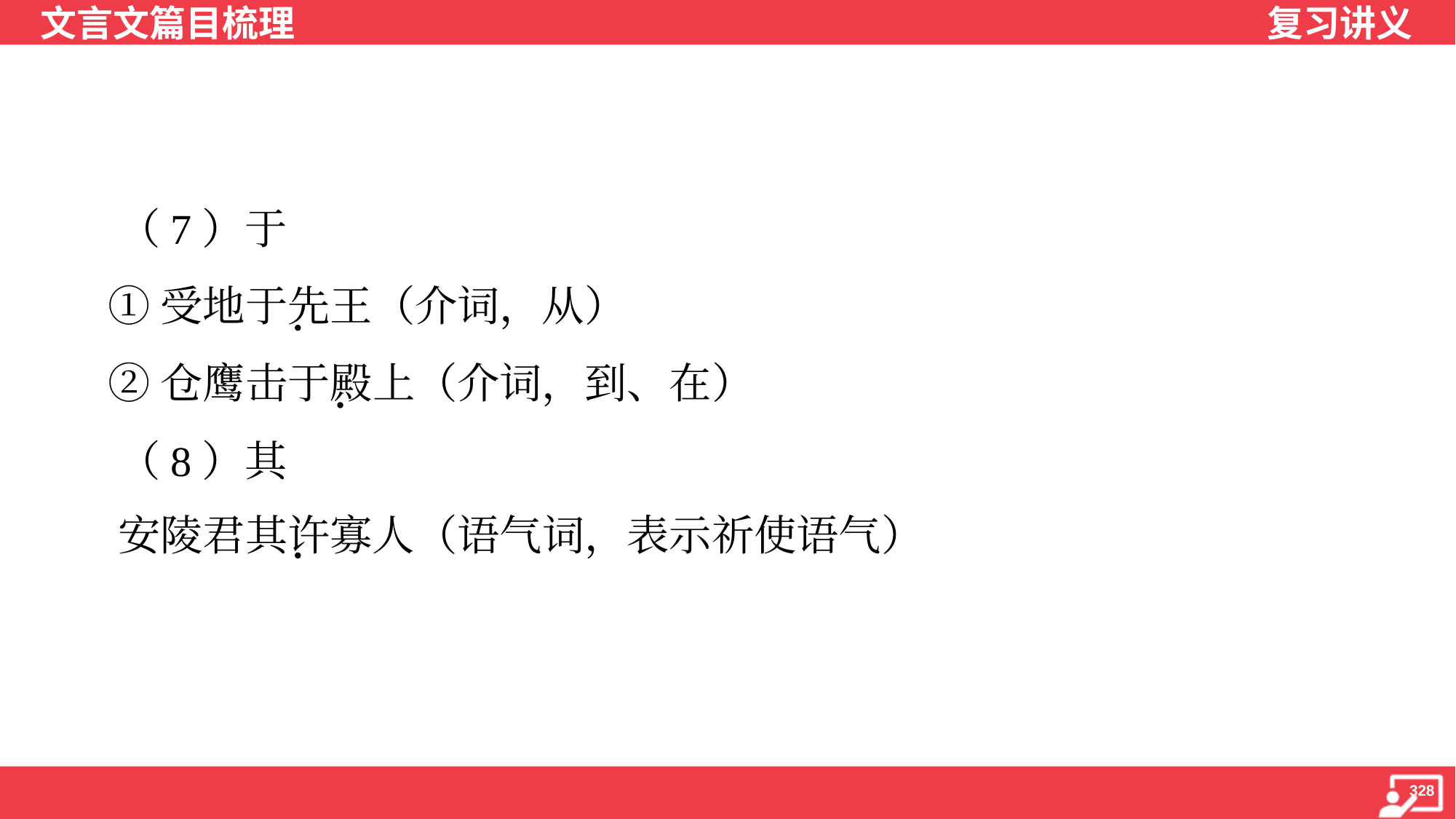

（7）于
    ①受地于先王（介词，从）
    ②仓鹰击于殿上（介词，到、在）
    （8）其
    安陵君其许寡人（语气词，表示祈使语气）